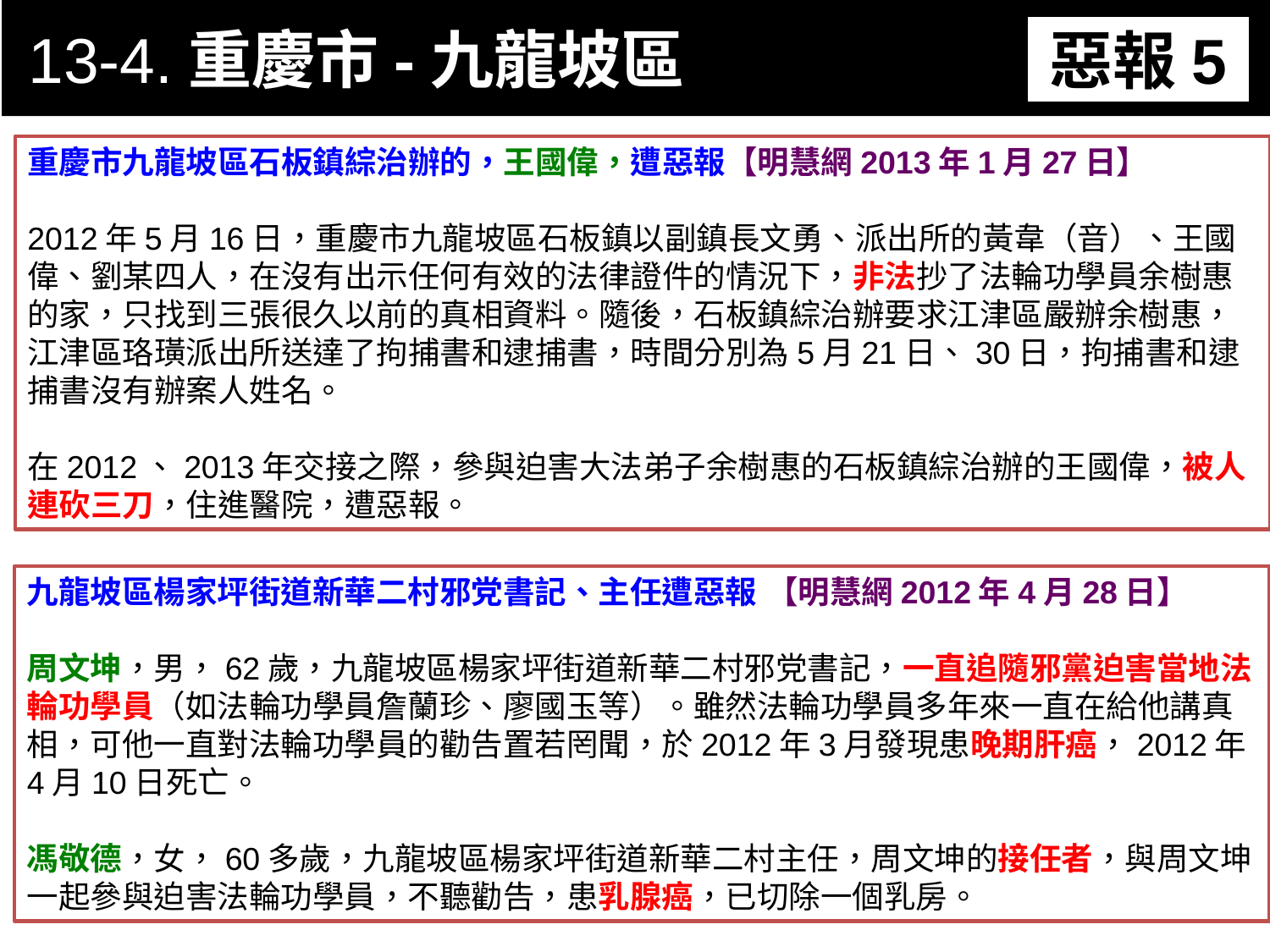

13-4.重慶市-九龍坡區
惡報5
11-3. XX市官員惡報實例
重慶市九龍坡區石板鎮綜治辦的，王國偉，遭惡報【明慧網2013年1月27日】

2012年5月16日，重慶市九龍坡區石板鎮以副鎮長文勇、派出所的黃韋（音）、王國偉、劉某四人，在沒有出示任何有效的法律證件的情況下，非法抄了法輪功學員余樹惠的家，只找到三張很久以前的真相資料。隨後，石板鎮綜治辦要求江津區嚴辦余樹惠，江津區珞璜派出所送達了拘捕書和逮捕書，時間分別為5月21日、30日，拘捕書和逮捕書沒有辦案人姓名。

在2012、2013年交接之際，參與迫害大法弟子余樹惠的石板鎮綜治辦的王國偉，被人連砍三刀，住進醫院，遭惡報。
九龍坡區楊家坪街道新華二村邪党書記、主任遭惡報 【明慧網2012年4月28日】

周文坤，男，62歲，九龍坡區楊家坪街道新華二村邪党書記，一直追隨邪黨迫害當地法輪功學員（如法輪功學員詹蘭珍、廖國玉等）。雖然法輪功學員多年來一直在給他講真相，可他一直對法輪功學員的勸告置若罔聞，於2012年3月發現患晚期肝癌，2012年4月10日死亡。

馮敬德，女，60多歲，九龍坡區楊家坪街道新華二村主任，周文坤的接任者，與周文坤一起參與迫害法輪功學員，不聽勸告，患乳腺癌，已切除一個乳房。